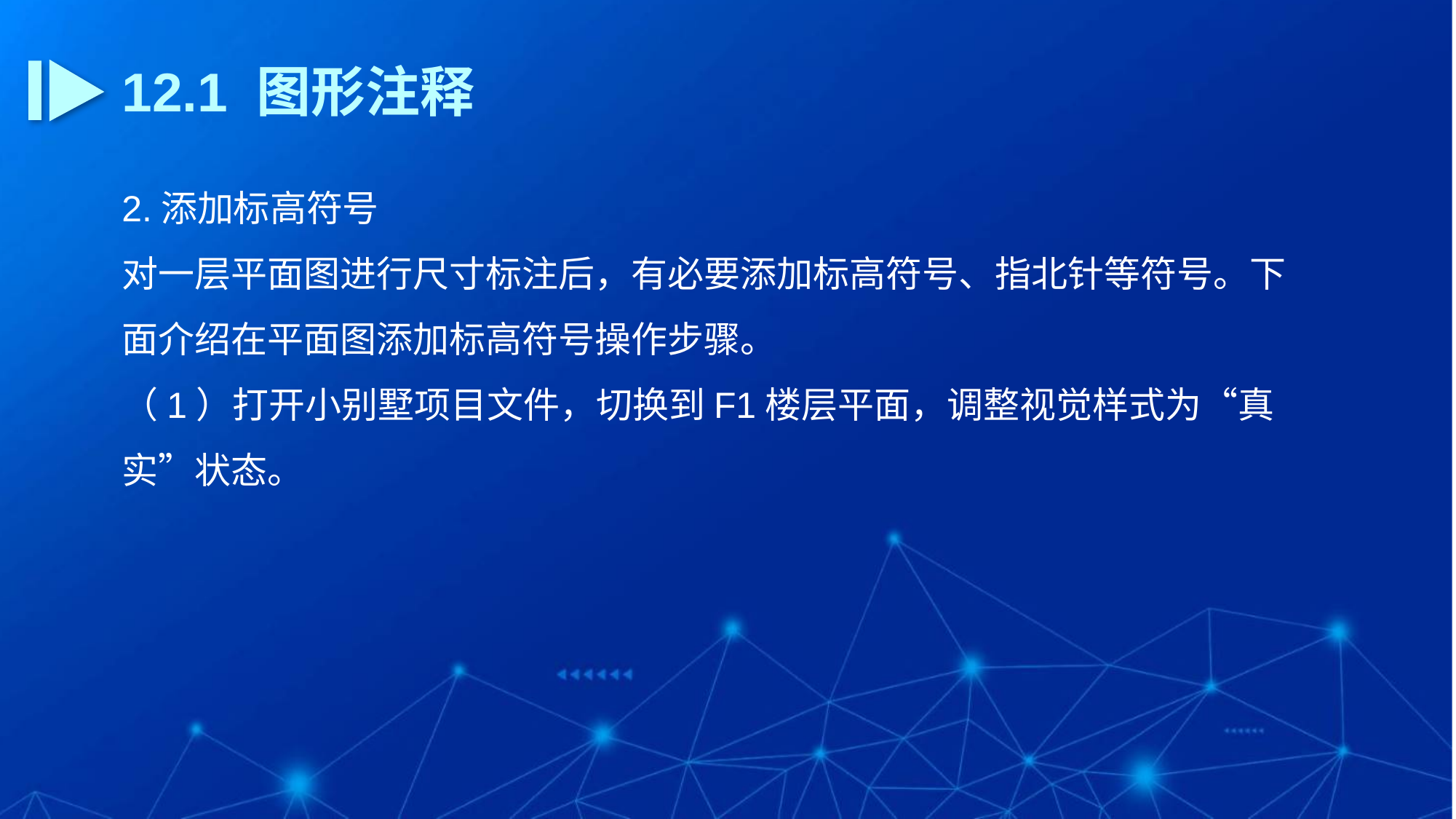

12.1 图形注释

2.添加标高符号
对一层平面图进行尺寸标注后，有必要添加标高符号、指北针等符号。下面介绍在平面图添加标高符号操作步骤。
（1）打开小别墅项目文件，切换到F1楼层平面，调整视觉样式为“真实”状态。